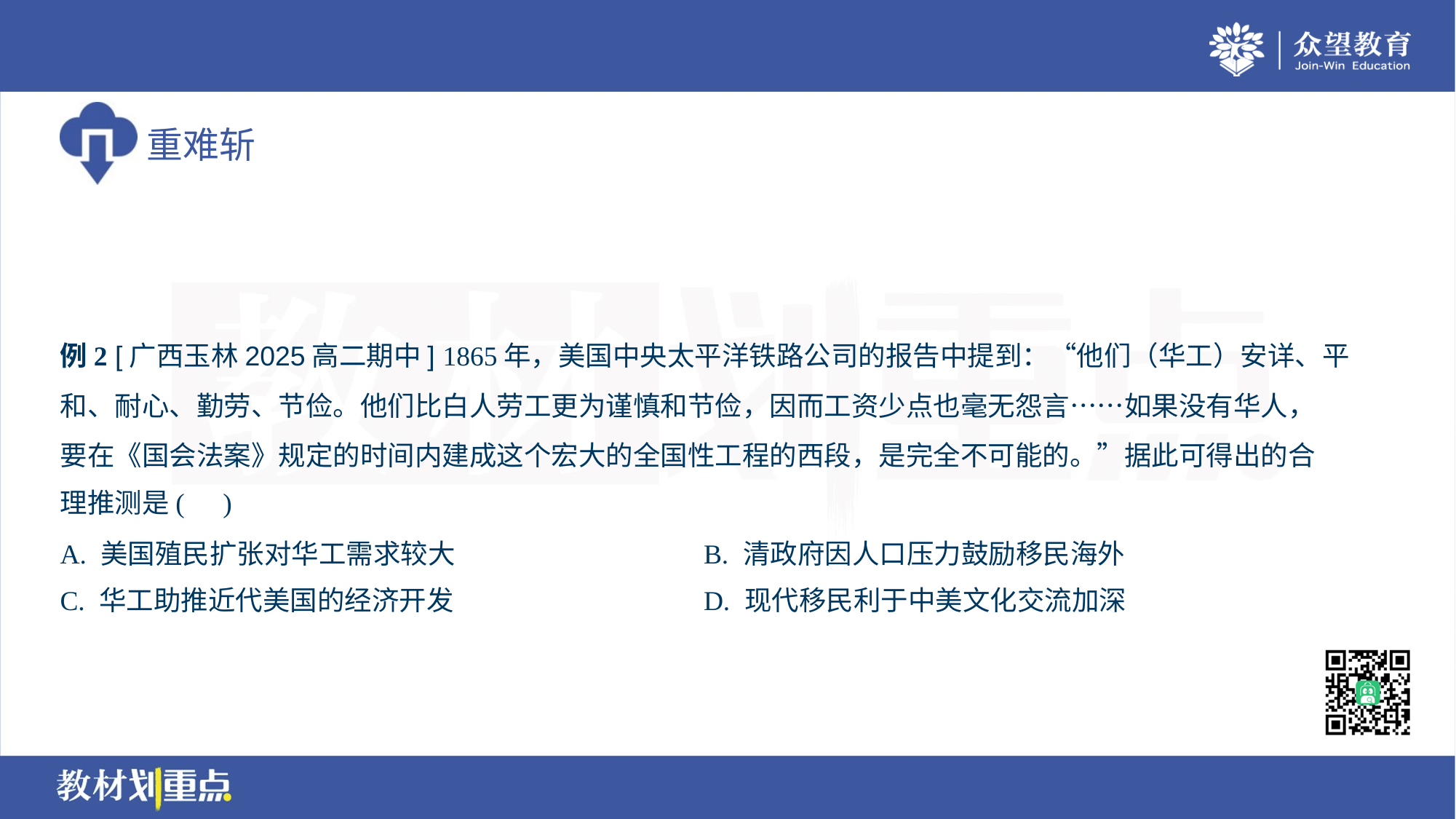

例2 [广西玉林2025高二期中] 1865年，美国中央太平洋铁路公司的报告中提到：“他们（华工）安详、平
和、耐心、勤劳、节俭。他们比白人劳工更为谨慎和节俭，因而工资少点也毫无怨言……如果没有华人，
要在《国会法案》规定的时间内建成这个宏大的全国性工程的西段，是完全不可能的。”据此可得出的合
理推测是(     )
A. 美国殖民扩张对华工需求较大	B. 清政府因人口压力鼓励移民海外
C. 华工助推近代美国的经济开发	D. 现代移民利于中美文化交流加深